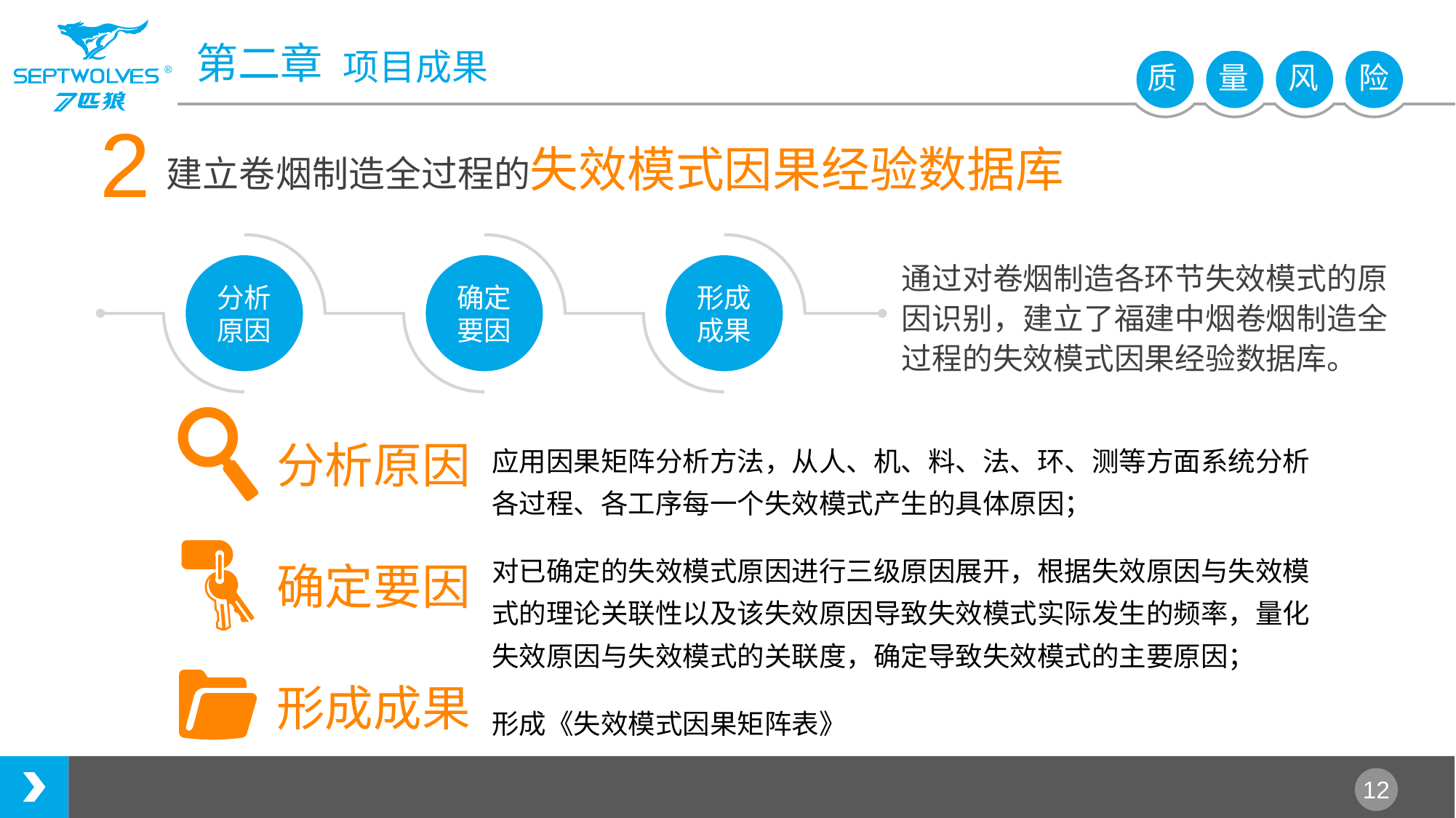

2
建立卷烟制造全过程的失效模式因果经验数据库

分析
原因
确定
要因
形成
成果

通过对卷烟制造各环节失效模式的原因识别，建立了福建中烟卷烟制造全过程的失效模式因果经验数据库。

分析原因
应用因果矩阵分析方法，从人、机、料、法、环、测等方面系统分析各过程、各工序每一个失效模式产生的具体原因；
对已确定的失效模式原因进行三级原因展开，根据失效原因与失效模式的理论关联性以及该失效原因导致失效模式实际发生的频率，量化失效原因与失效模式的关联度，确定导致失效模式的主要原因；

确定要因

形成成果
形成《失效模式因果矩阵表》